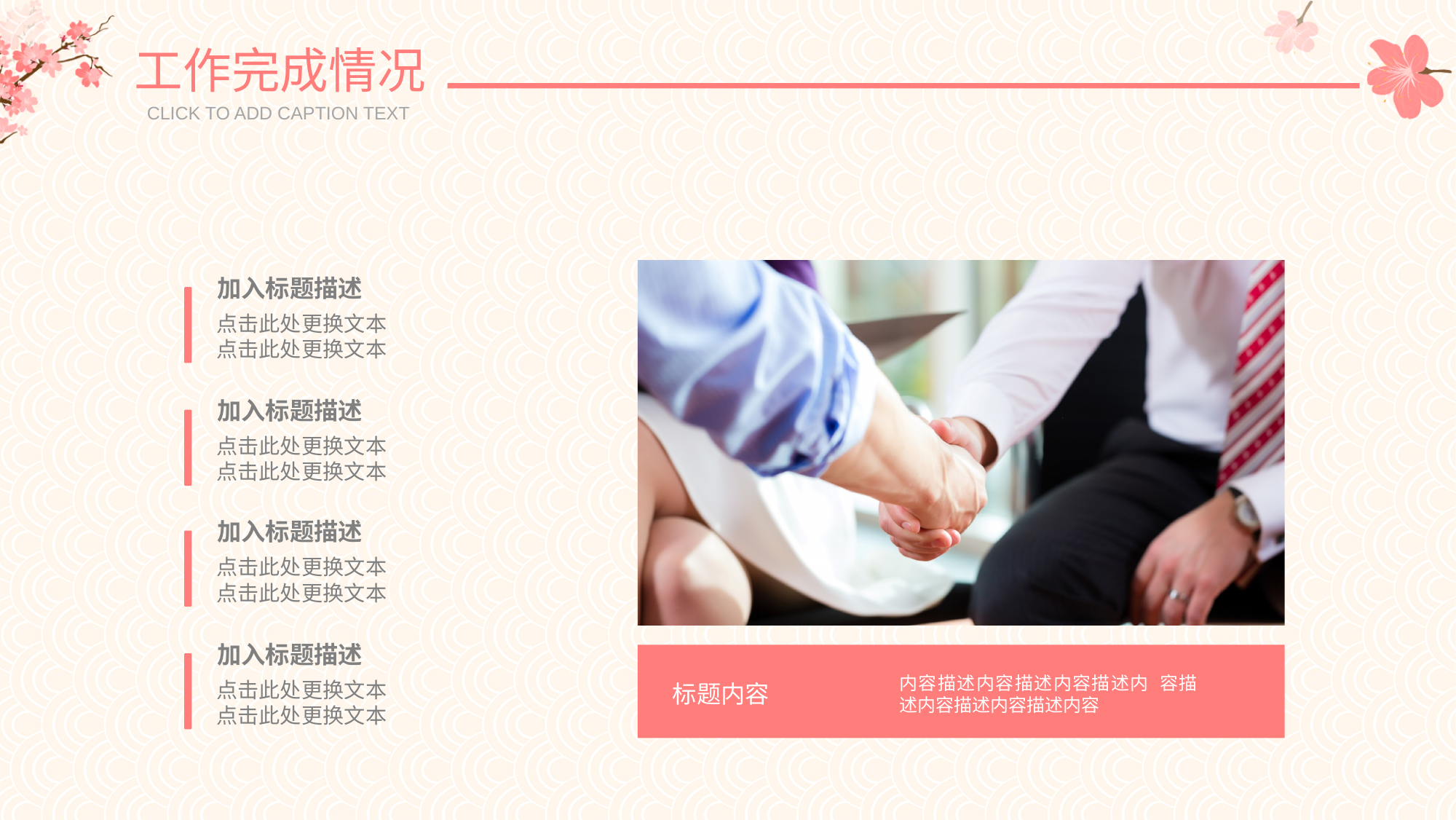

工作完成情况

CLICK TO ADD CAPTION TEXT

加入标题描述

点击此处更换文本
点击此处更换文本
加入标题描述

点击此处更换文本
点击此处更换文本
加入标题描述

点击此处更换文本
点击此处更换文本
加入标题描述

点击此处更换文本
点击此处更换文本

内容描述内容描述内容描述内  容描述内容描述内容描述内容
标题内容